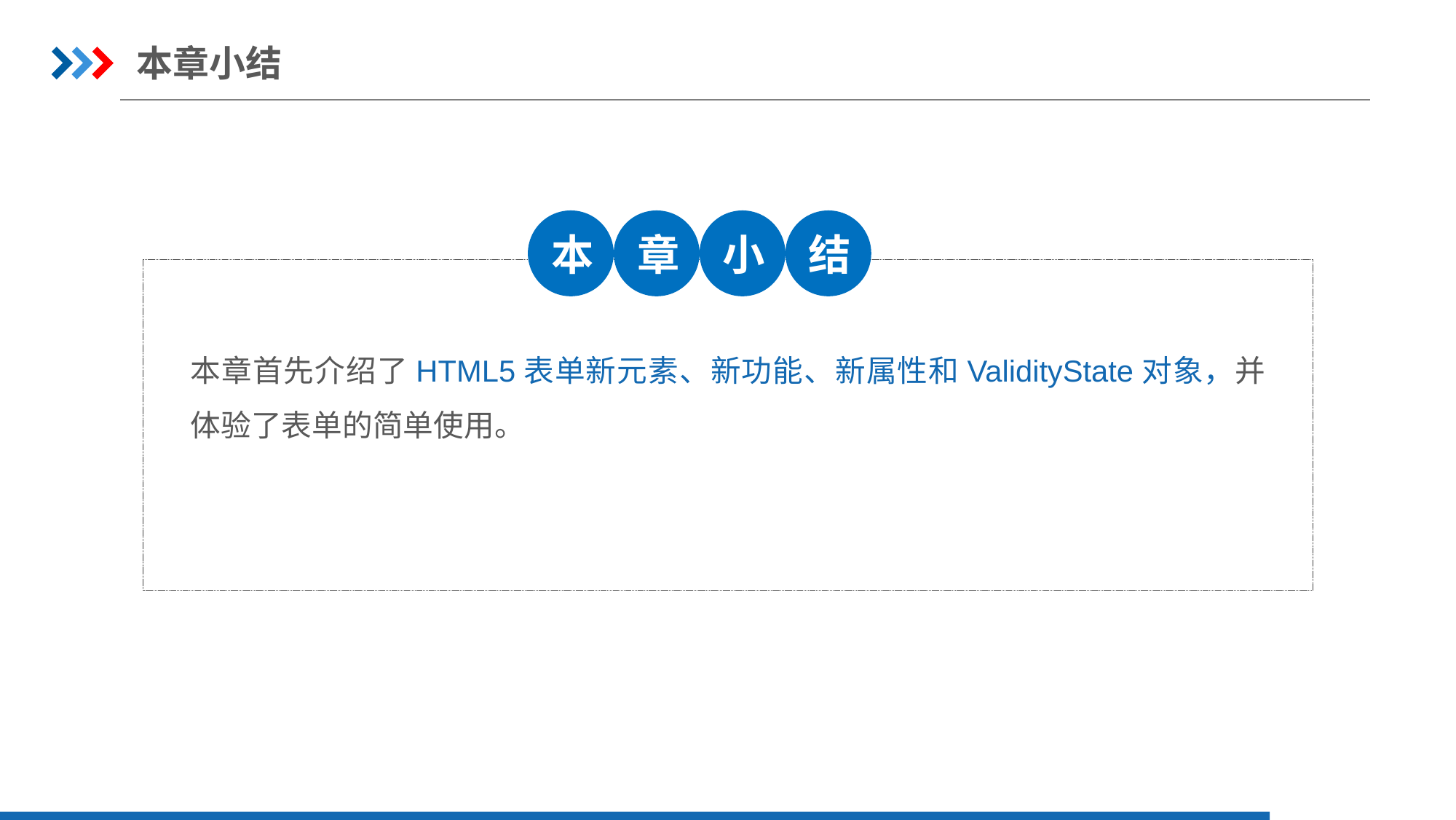

本章小结
本
章
小
结

本章首先介绍了HTML5表单新元素、新功能、新属性和ValidityState对象，并体验了表单的简单使用。